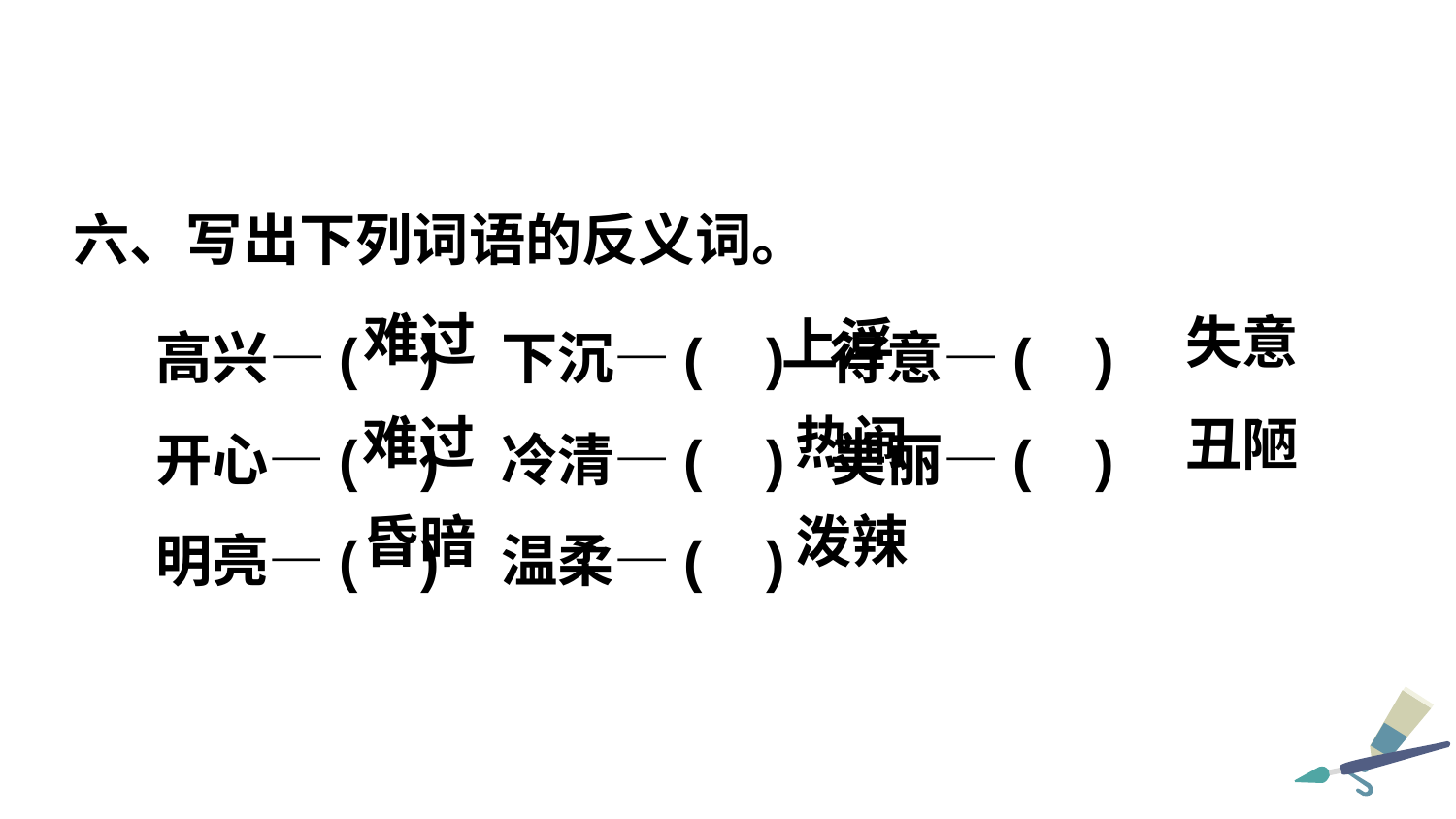

六、写出下列词语的反义词。
高兴—(    )   下沉—(    )  得意—(    )
开心—(    )   冷清—(    )  美丽—(    )
明亮—(    )   温柔—(    )
难过
失意
上浮
热闹
难过
丑陋
昏暗
泼辣